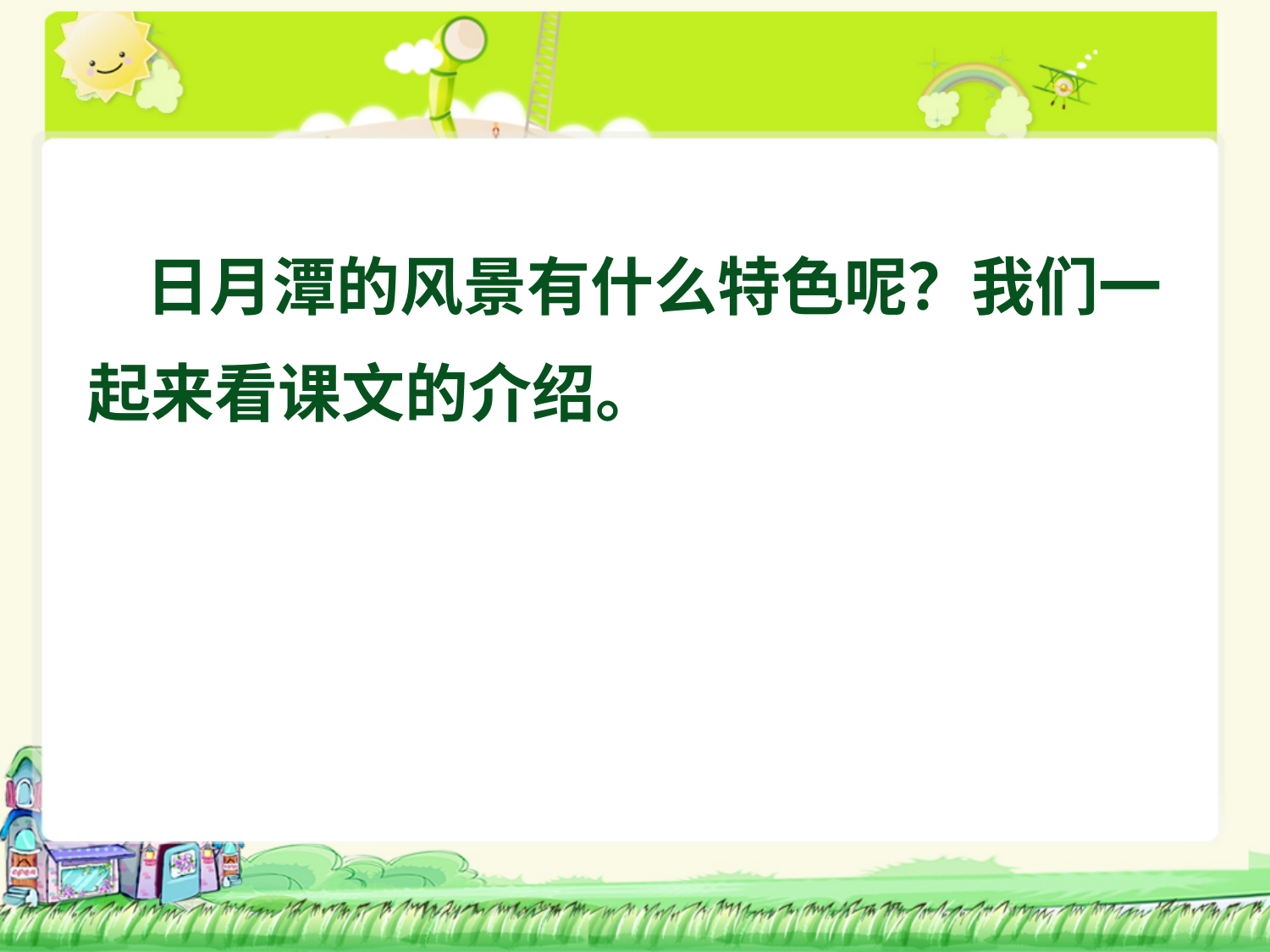

日月潭的风景有什么特色呢？我们一起来看课文的介绍。
绿色圃中小学教育http://www.LSPJY.com   绿色圃中学资源网http://cz.Lspjy.com
绿色圃中小学教育http://www.LSPJY.com   绿色圃中学资源网http://cz.Lspjy.com